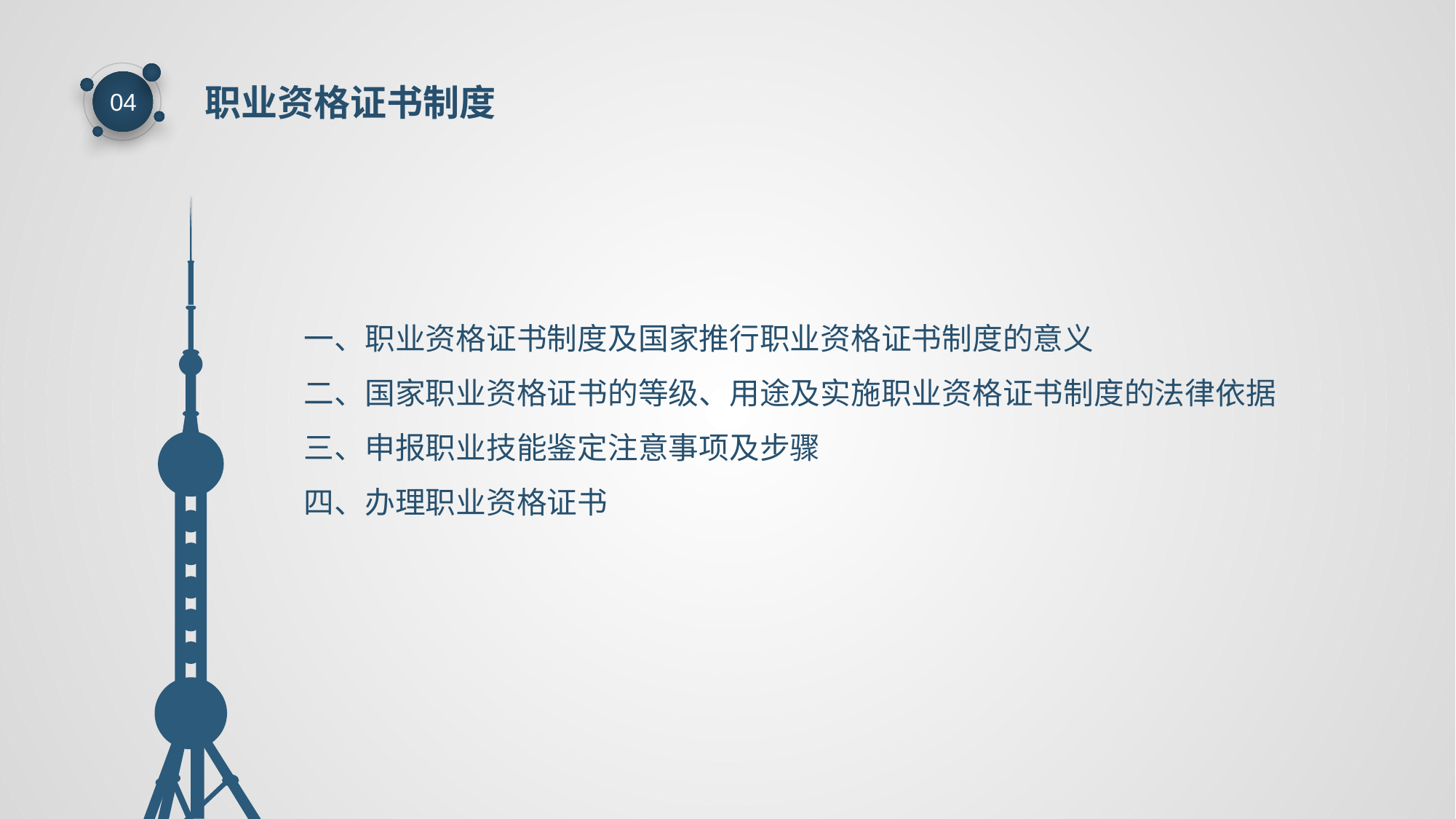

职业资格证书制度
04

一、职业资格证书制度及国家推行职业资格证书制度的意义
二、国家职业资格证书的等级、用途及实施职业资格证书制度的法律依据
三、申报职业技能鉴定注意事项及步骤
四、办理职业资格证书